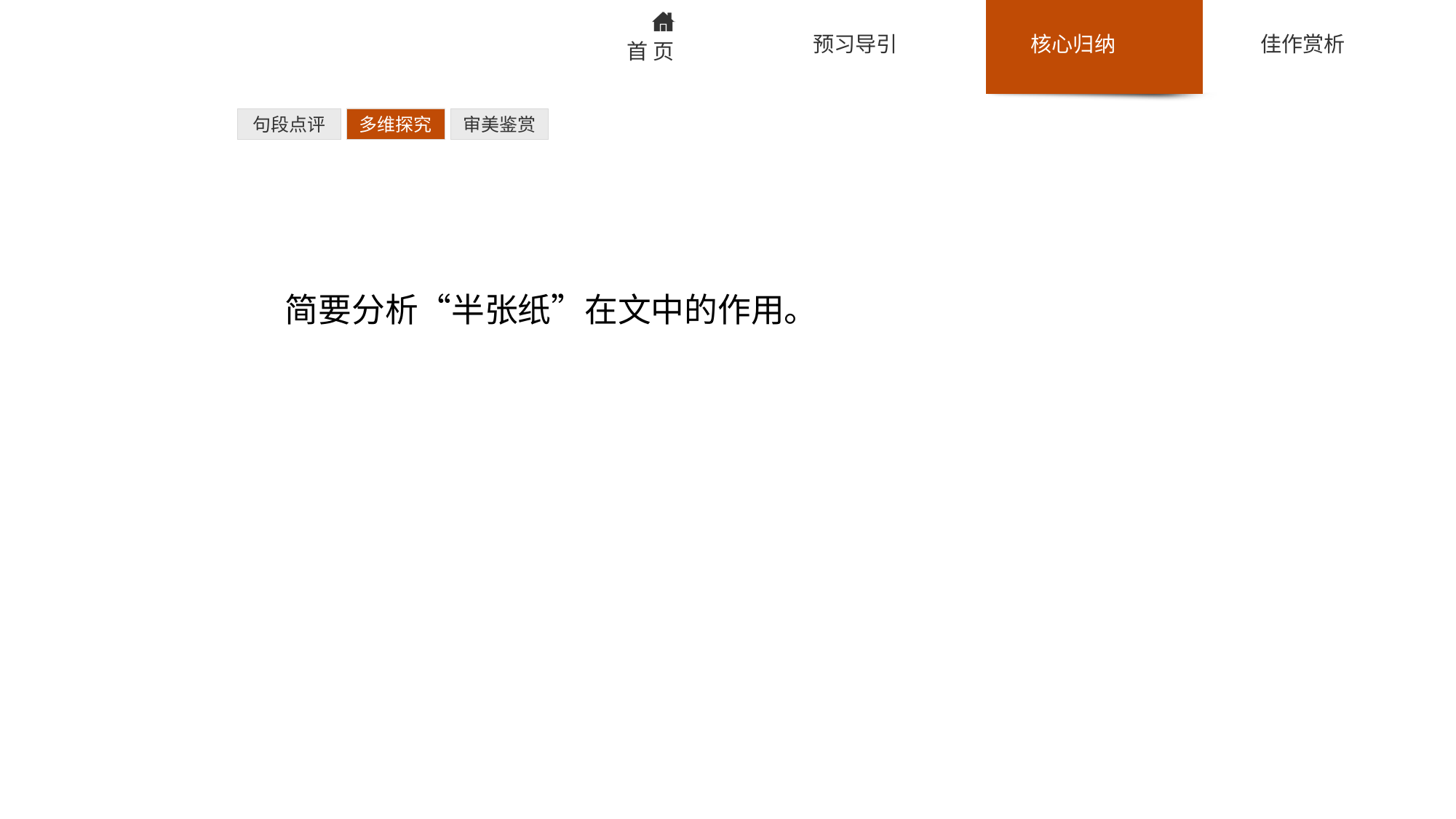

句段点评
多维探究
审美鉴赏
简要分析“半张纸”在文中的作用。
提示:“半张纸”在文章的结构上起到贯串全篇的作用,是年轻房客两分钟内情绪发生转变的契机,还对主题的深化起了十分重要的作用。当主人公未注意到半张纸以前,面对空空的房间,一种人去楼空的失落感袭上心头,给作品蒙上了一层淡淡的哀愁,这种哀愁使主人公决心要忘掉这里的一切。